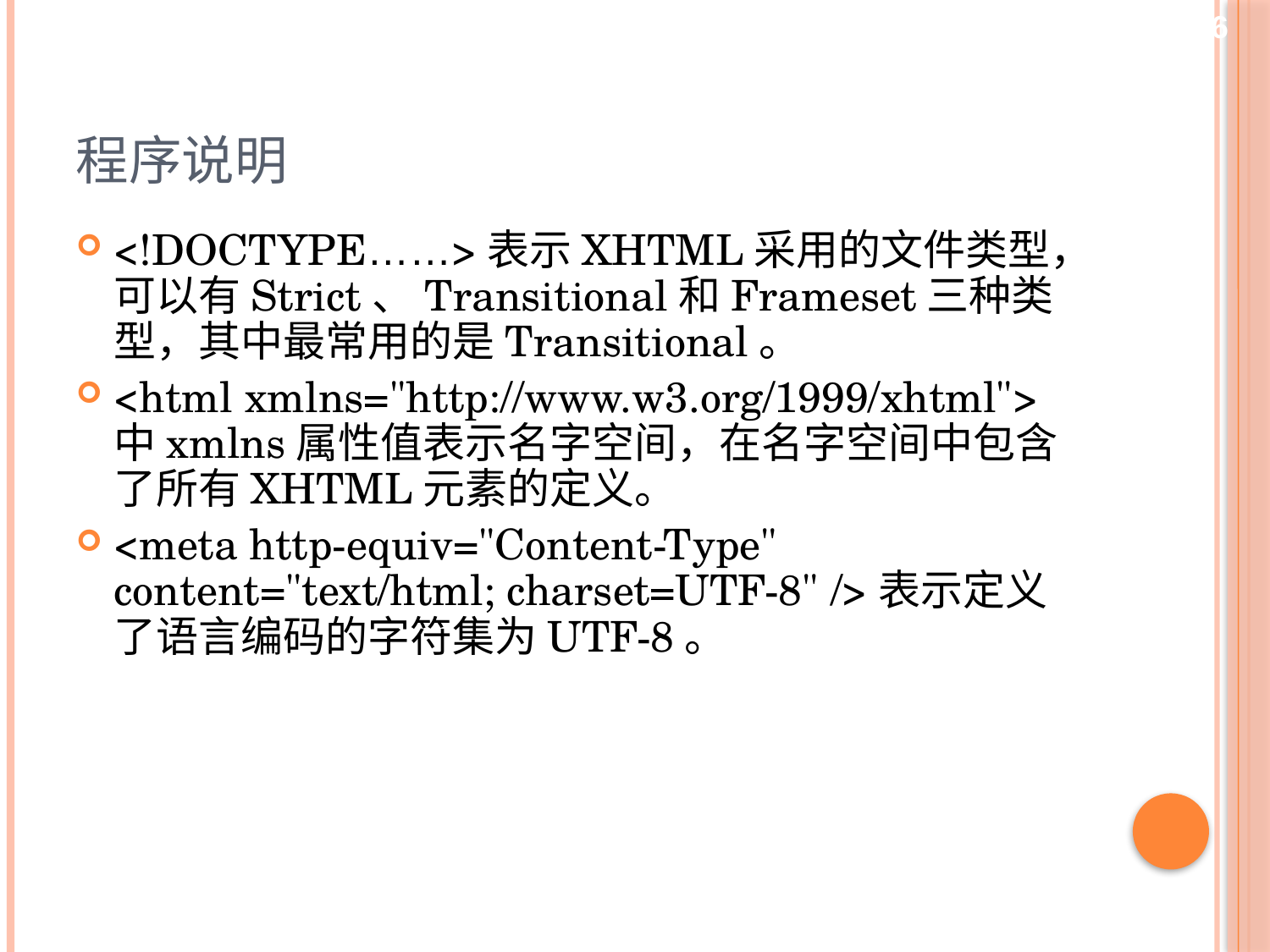

16
# 程序说明
<!DOCTYPE……>表示XHTML采用的文件类型，可以有Strict、Transitional和Frameset三种类型，其中最常用的是Transitional。
<html xmlns="http://www.w3.org/1999/xhtml">中xmlns属性值表示名字空间，在名字空间中包含了所有XHTML元素的定义。
<meta http-equiv="Content-Type" content="text/html; charset=UTF-8" />表示定义了语言编码的字符集为UTF-8。